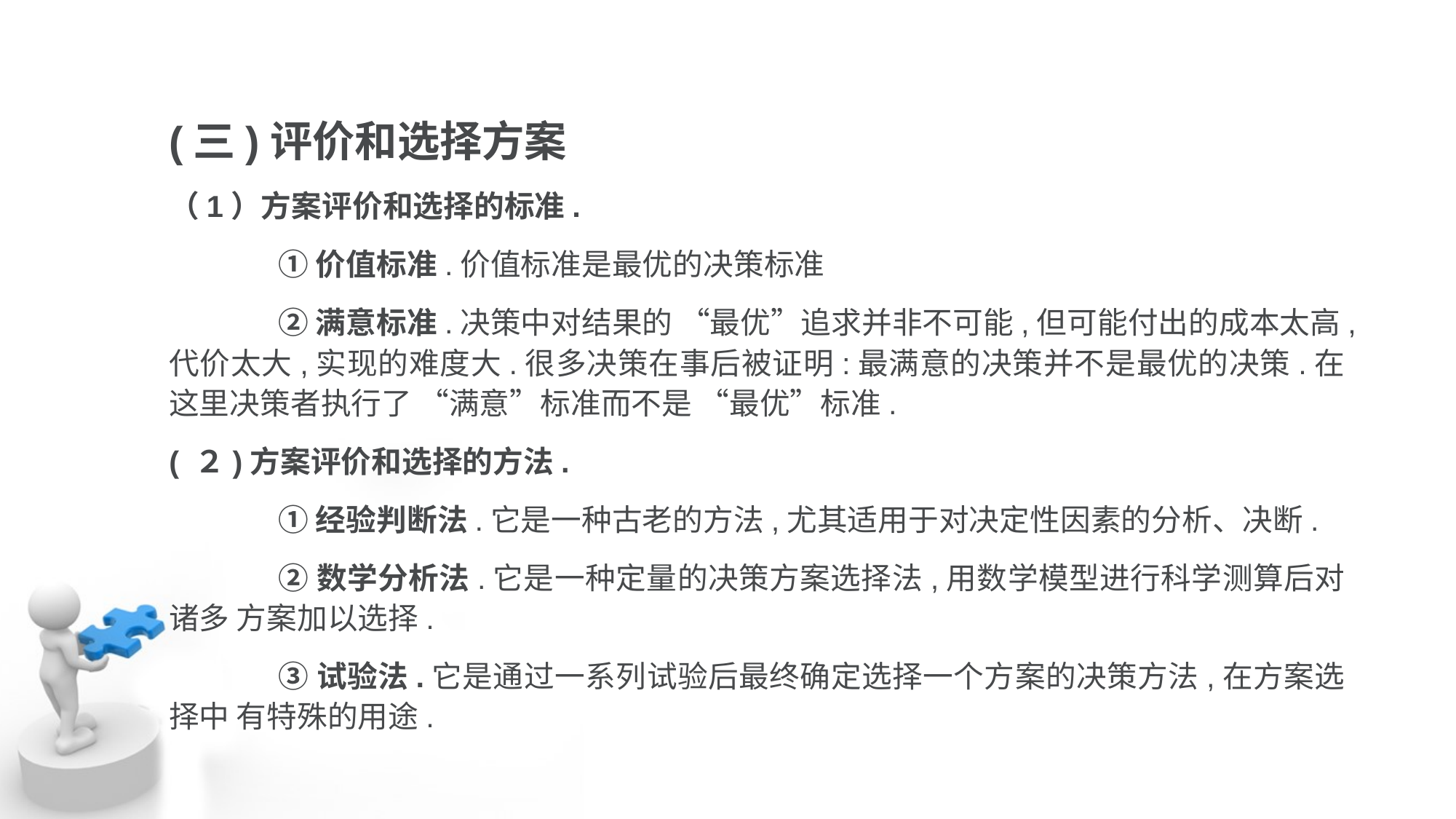

(三)评价和选择方案
（1）方案评价和选择的标准.
	①价值标准.价值标准是最优的决策标准
	②满意标准.决策中对结果的 “最优”追求并非不可能,但可能付出的成本太高,代价太大,实现的难度大.很多决策在事后被证明:最满意的决策并不是最优的决策.在这里决策者执行了 “满意”标准而不是 “最优”标准.
( ２)方案评价和选择的方法.
	①经验判断法.它是一种古老的方法,尤其适用于对决定性因素的分析、决断.
	②数学分析法.它是一种定量的决策方案选择法,用数学模型进行科学测算后对诸多 方案加以选择.
	③试验法.它是通过一系列试验后最终确定选择一个方案的决策方法,在方案选择中 有特殊的用途.